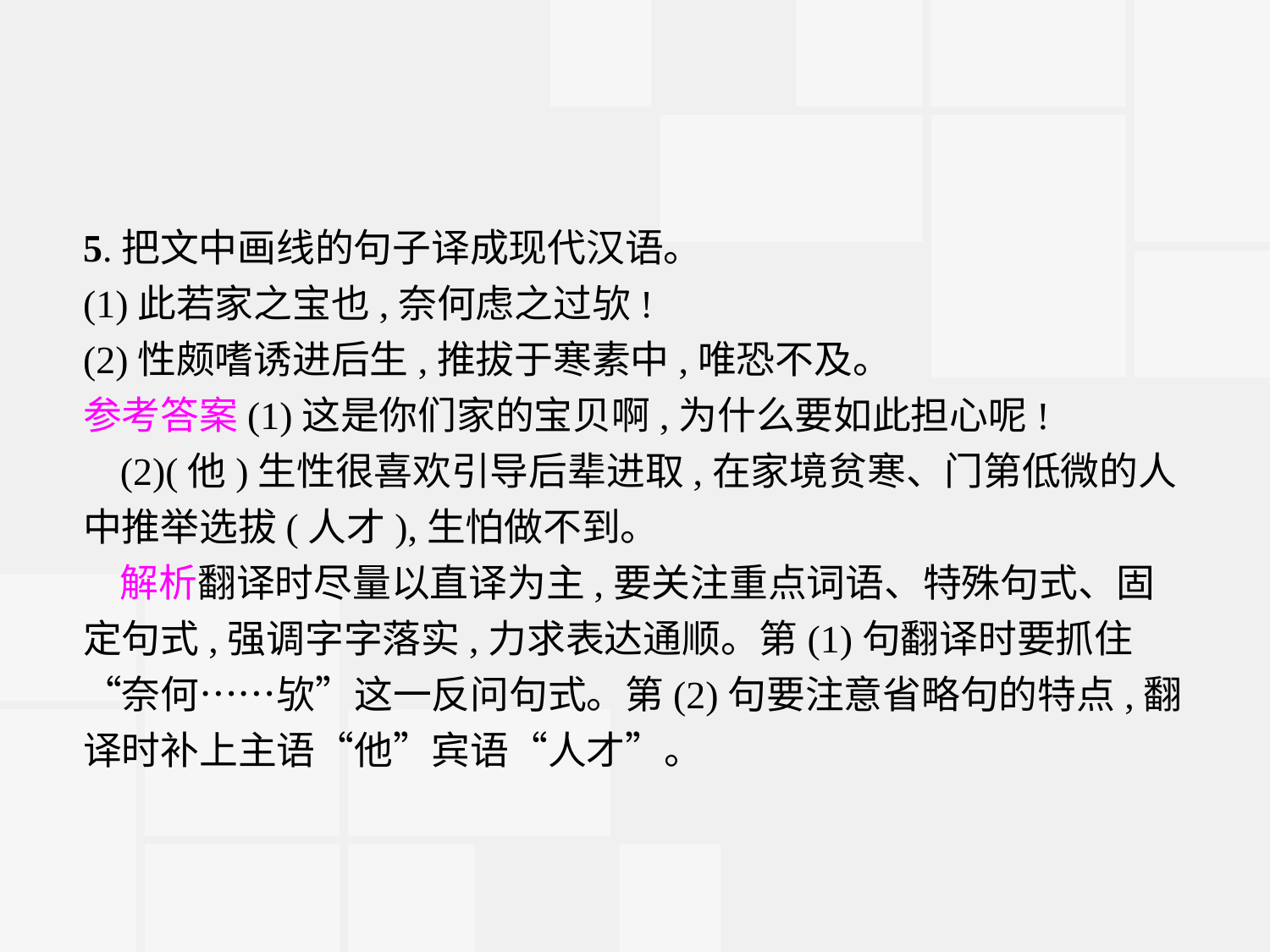

5.把文中画线的句子译成现代汉语。
(1)此若家之宝也,奈何虑之过欤!
(2)性颇嗜诱进后生,推拔于寒素中,唯恐不及。
参考答案(1)这是你们家的宝贝啊,为什么要如此担心呢!
(2)(他)生性很喜欢引导后辈进取,在家境贫寒、门第低微的人中推举选拔(人才),生怕做不到。
解析翻译时尽量以直译为主,要关注重点词语、特殊句式、固定句式,强调字字落实,力求表达通顺。第(1)句翻译时要抓住“奈何……欤”这一反问句式。第(2)句要注意省略句的特点,翻译时补上主语“他”宾语“人才”。